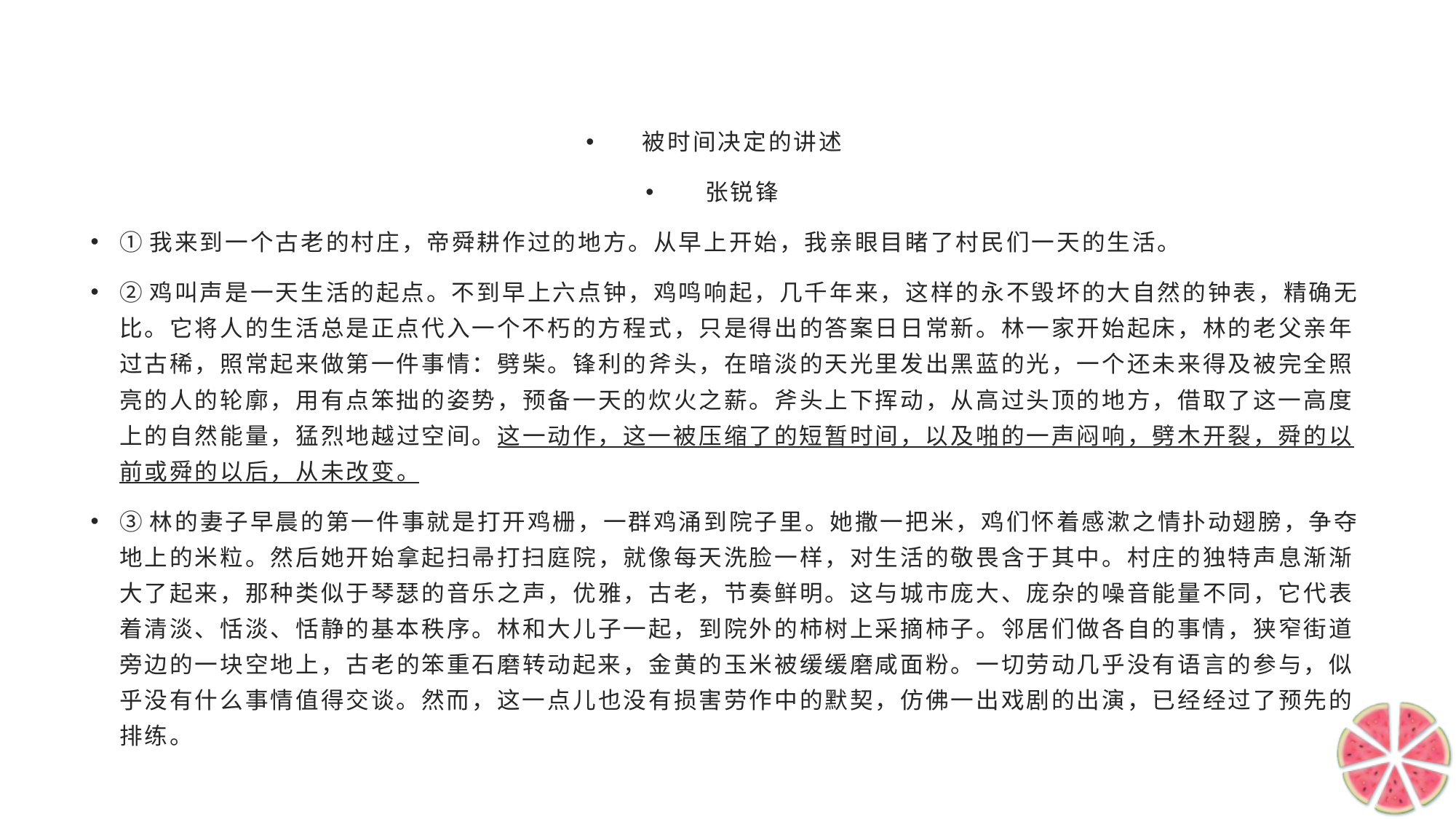

#
被时间决定的讲述
张锐锋
①我来到一个古老的村庄，帝舜耕作过的地方。从早上开始，我亲眼目睹了村民们一天的生活。
②鸡叫声是一天生活的起点。不到早上六点钟，鸡鸣响起，几千年来，这样的永不毁坏的大自然的钟表，精确无比。它将人的生活总是正点代入一个不朽的方程式，只是得出的答案日日常新。林一家开始起床，林的老父亲年过古稀，照常起来做第一件事情：劈柴。锋利的斧头，在暗淡的天光里发出黑蓝的光，一个还未来得及被完全照亮的人的轮廓，用有点笨拙的姿势，预备一天的炊火之薪。斧头上下挥动，从高过头顶的地方，借取了这一高度上的自然能量，猛烈地越过空间。这一动作，这一被压缩了的短暂时间，以及啪的一声闷响，劈木开裂，舜的以前或舜的以后，从未改变。
③林的妻子早晨的第一件事就是打开鸡栅，一群鸡涌到院子里。她撒一把米，鸡们怀着感漱之情扑动翅膀，争夺地上的米粒。然后她开始拿起扫帚打扫庭院，就像每天洗脸一样，对生活的敬畏含于其中。村庄的独特声息渐渐大了起来，那种类似于琴瑟的音乐之声，优雅，古老，节奏鲜明。这与城市庞大、庞杂的噪音能量不同，它代表着清淡、恬淡、恬静的基本秩序。林和大儿子一起，到院外的柿树上采摘柿子。邻居们做各自的事情，狭窄街道旁边的一块空地上，古老的笨重石磨转动起来，金黄的玉米被缓缓磨咸面粉。一切劳动几乎没有语言的参与，似乎没有什么事情值得交谈。然而，这一点儿也没有损害劳作中的默契，仿佛一出戏剧的出演，已经经过了预先的排练。